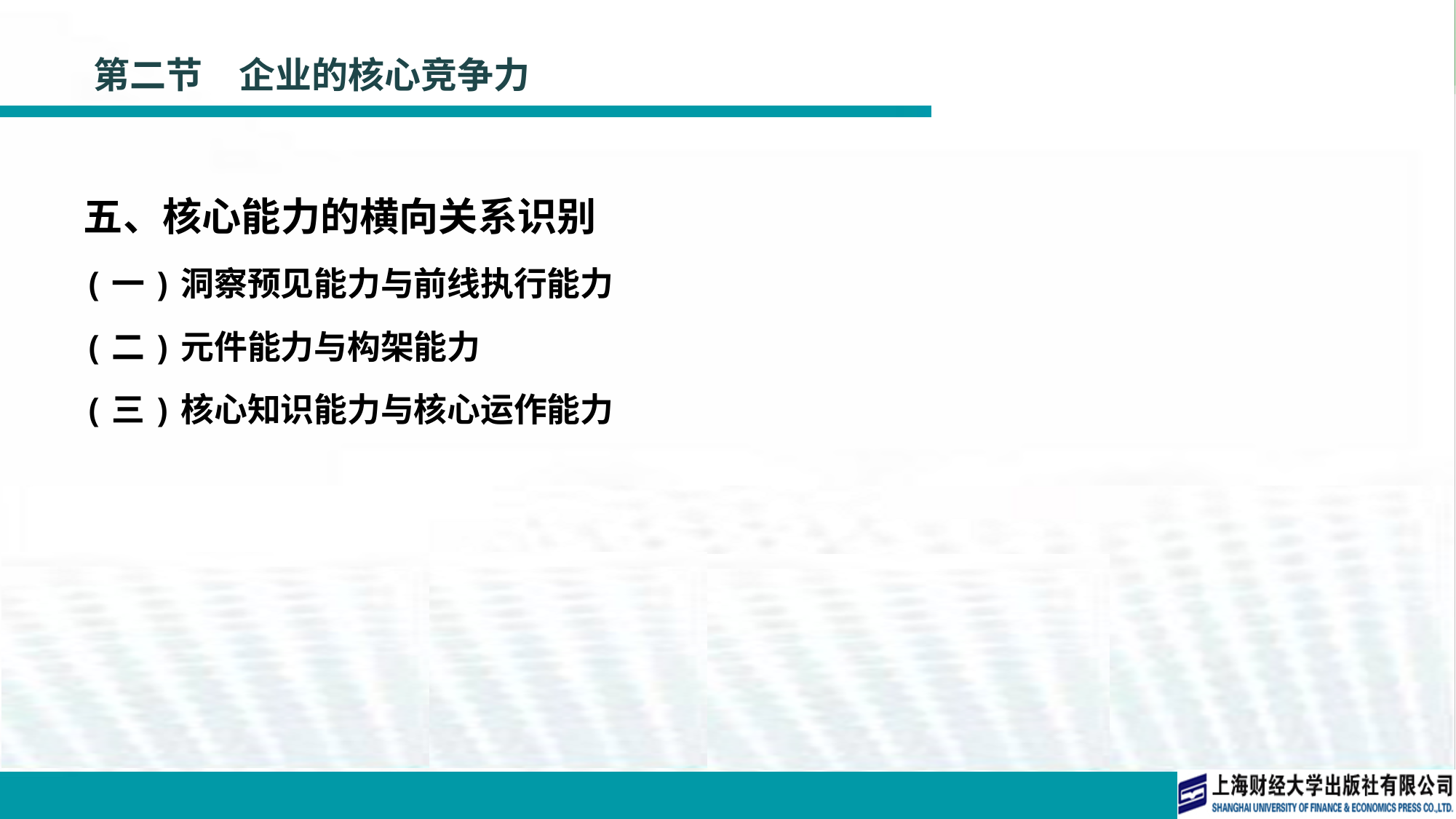

# 第二节　企业的核心竞争力
五、核心能力的横向关系识别
(一)洞察预见能力与前线执行能力
(二)元件能力与构架能力
(三)核心知识能力与核心运作能力